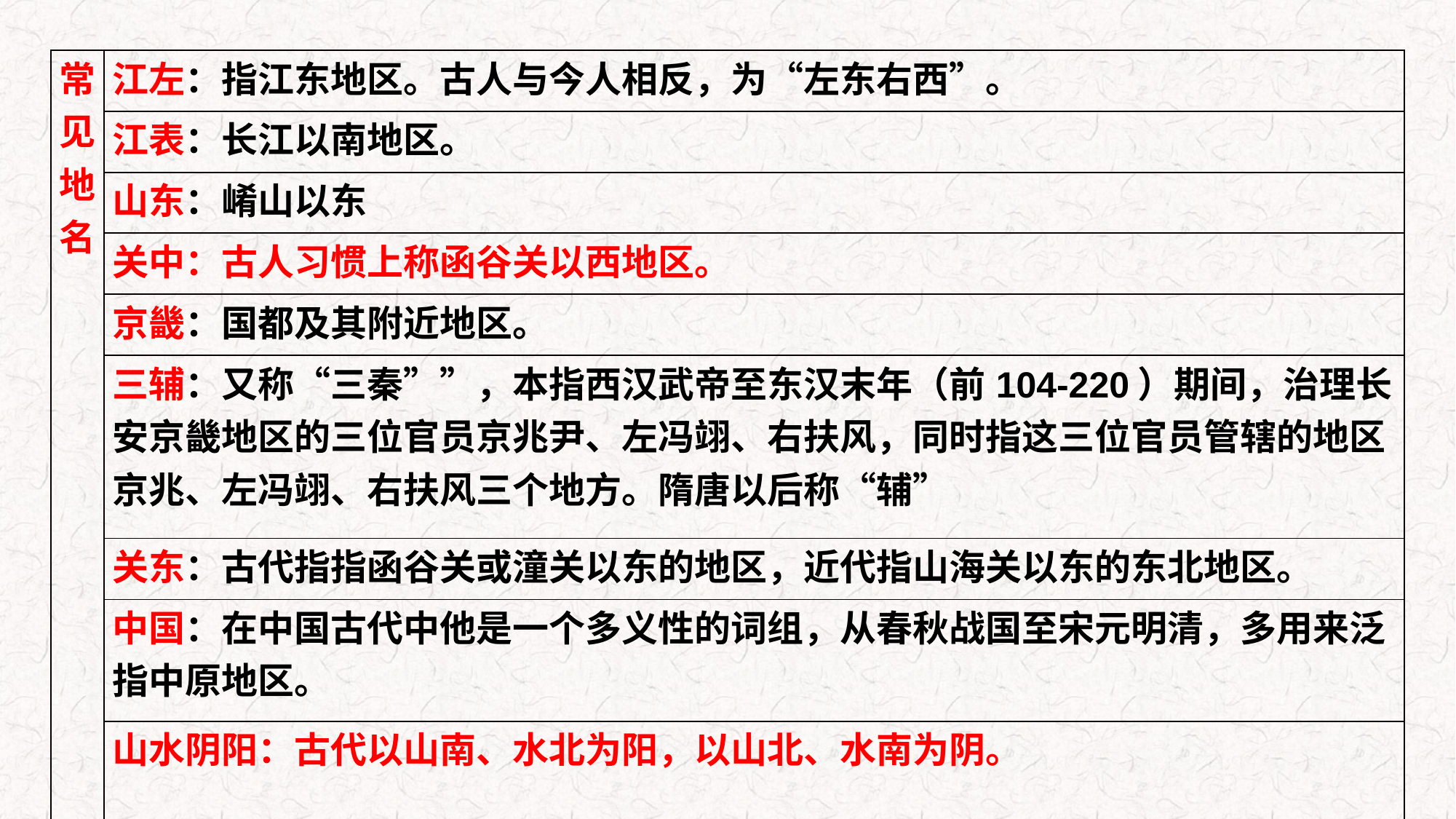

| 常见地名 | 江左：指江东地区。古人与今人相反，为“左东右西”。 |
| --- | --- |
|  | 江表：长江以南地区。 |
|  | 山东：崤山以东 |
|  | 关中：古人习惯上称函谷关以西地区。 |
|  | 京畿：国都及其附近地区。 |
|  | 三辅：又称“三秦””，本指西汉武帝至东汉末年（前104-220）期间，治理长安京畿地区的三位官员京兆尹、左冯翊、右扶风，同时指这三位官员管辖的地区京兆、左冯翊、右扶风三个地方。隋唐以后称“辅” |
|  | 关东：古代指指函谷关或潼关以东的地区，近代指山海关以东的东北地区。 |
|  | 中国：在中国古代中他是一个多义性的词组，从春秋战国至宋元明清，多用来泛指中原地区。 |
|  | 山水阴阳：古代以山南、水北为阳，以山北、水南为阴。 |